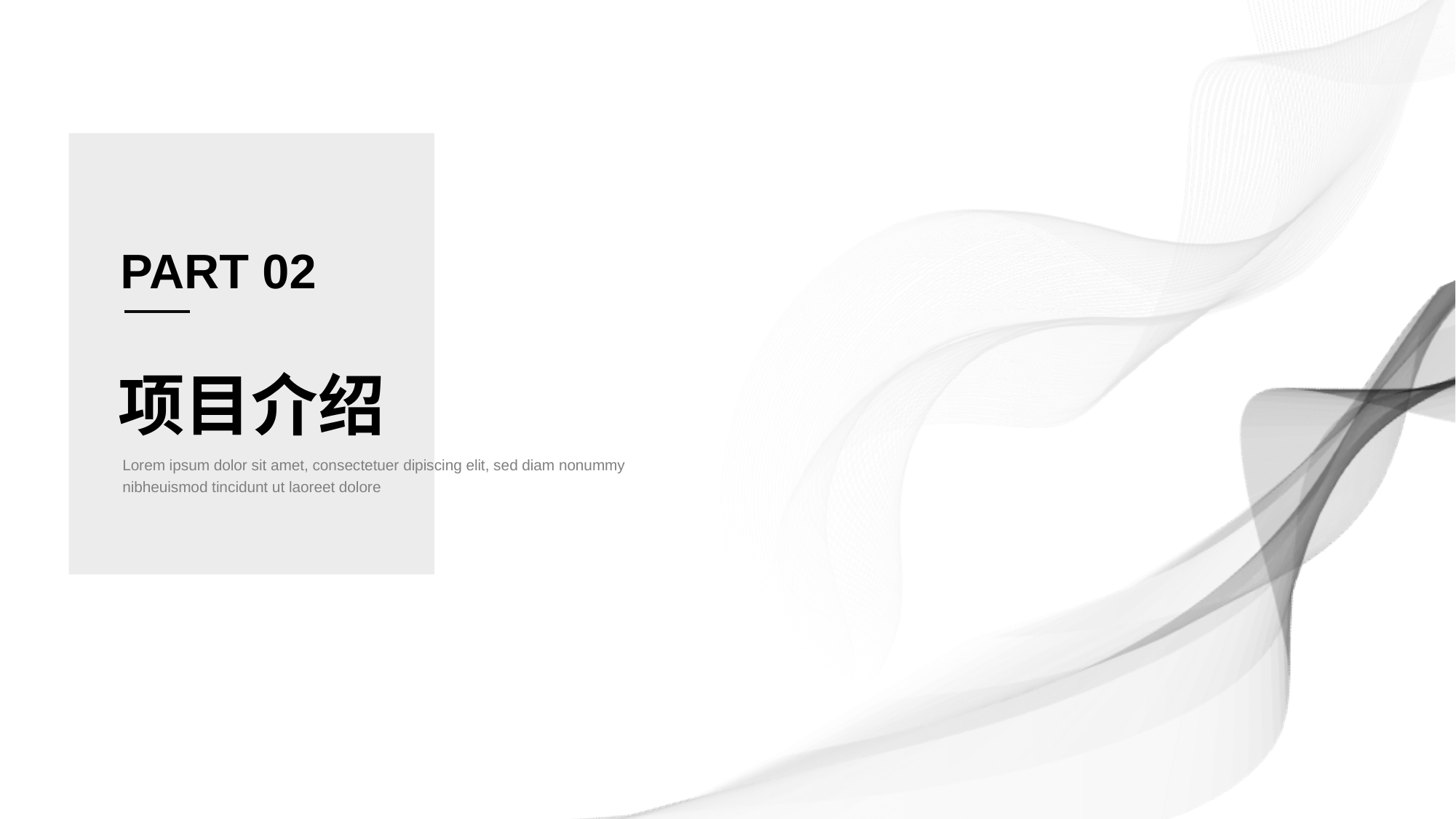

PART 02
项目介绍
Lorem ipsum dolor sit amet, consectetuer dipiscing elit, sed diam nonummy
nibheuismod tincidunt ut laoreet dolore